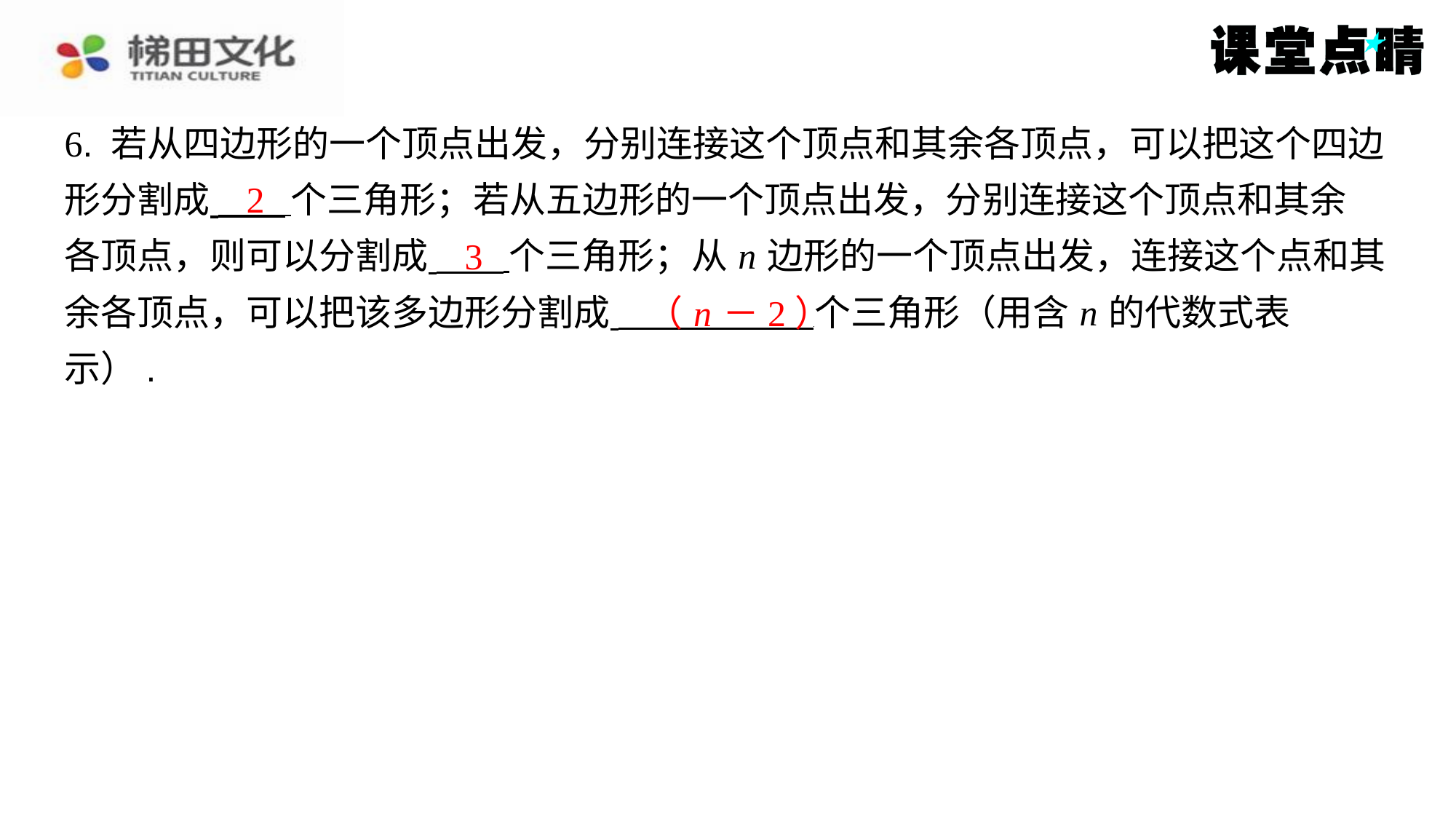

6. 若从四边形的一个顶点出发，分别连接这个顶点和其余各顶点，可以把这个四边
形分割成            个三角形；若从五边形的一个顶点出发，分别连接这个顶点和其余
各顶点，则可以分割成            个三角形；从 n 边形的一个顶点出发，连接这个点和其
余各顶点，可以把该多边形分割成                               个三角形（用含 n 的代数式表
示）.
2
3
（ n －2）